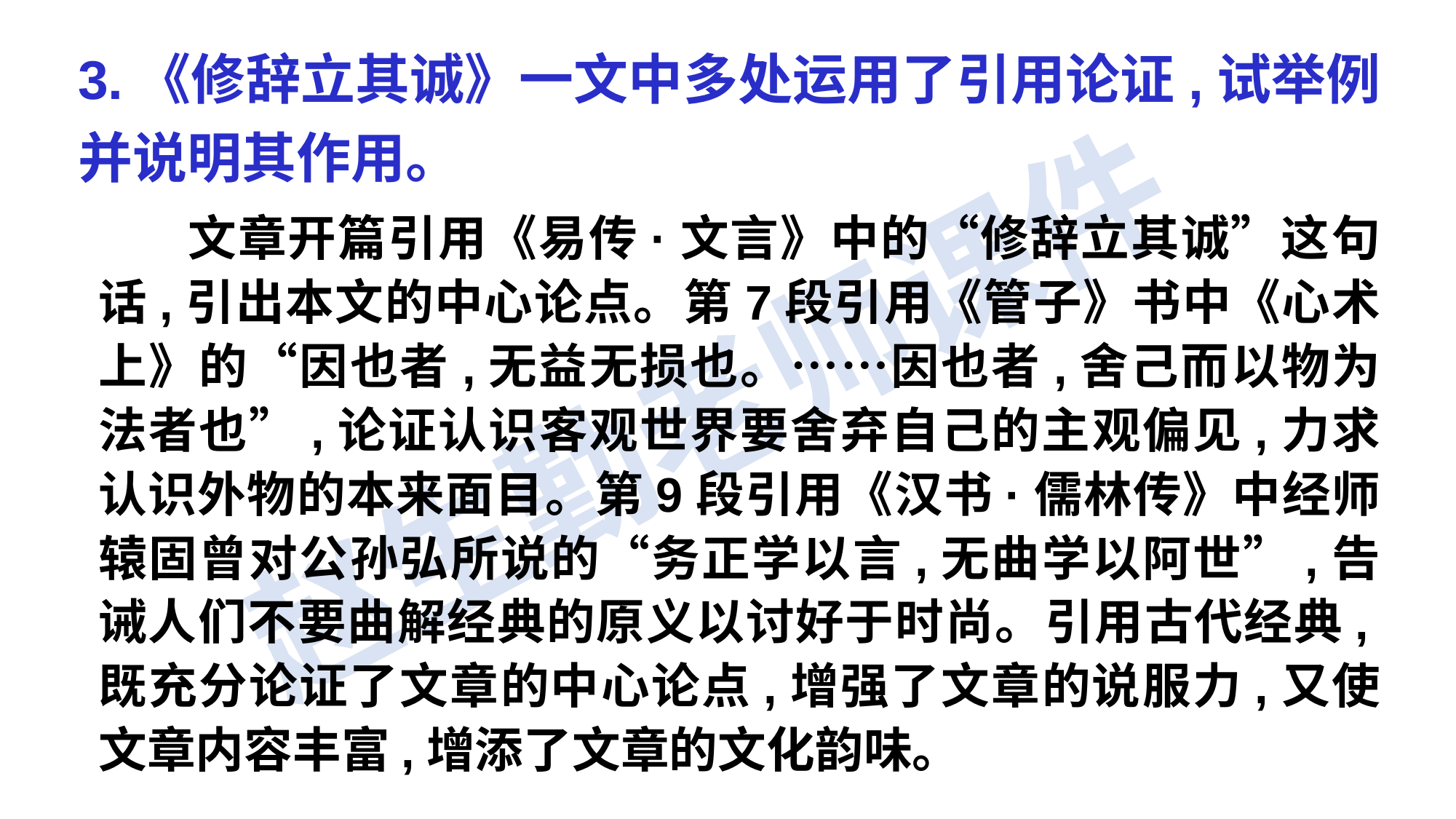

3.《修辞立其诚》一文中多处运用了引用论证,试举例并说明其作用。
      文章开篇引用《易传·文言》中的“修辞立其诚”这句话,引出本文的中心论点。第7段引用《管子》书中《心术上》的“因也者,无益无损也。……因也者,舍己而以物为法者也”,论证认识客观世界要舍弃自己的主观偏见,力求认识外物的本来面目。第9段引用《汉书·儒林传》中经师辕固曾对公孙弘所说的“务正学以言,无曲学以阿世”,告诫人们不要曲解经典的原义以讨好于时尚。引用古代经典,既充分论证了文章的中心论点,增强了文章的说服力,又使文章内容丰富,增添了文章的文化韵味。